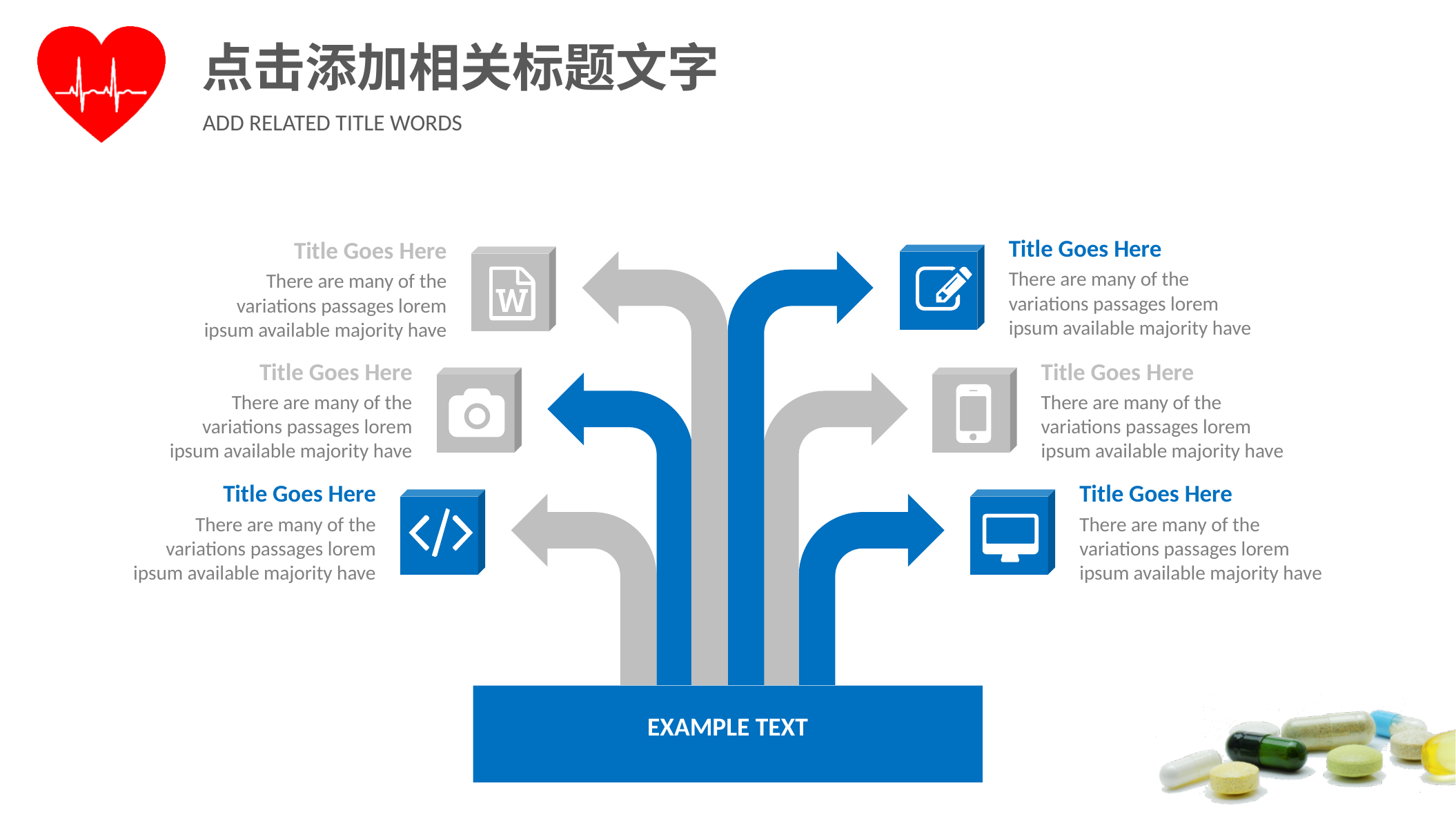

点击添加相关标题文字
ADD RELATED TITLE WORDS
Title Goes Here
There are many of the variations passages lorem ipsum available majority have
Title Goes Here
There are many of the variations passages lorem ipsum available majority have

Title Goes Here
There are many of the variations passages lorem ipsum available majority have
Title Goes Here
There are many of the variations passages lorem ipsum available majority have

Title Goes Here
There are many of the variations passages lorem ipsum available majority have
Title Goes Here
There are many of the variations passages lorem ipsum available majority have

EXAMPLE TEXT